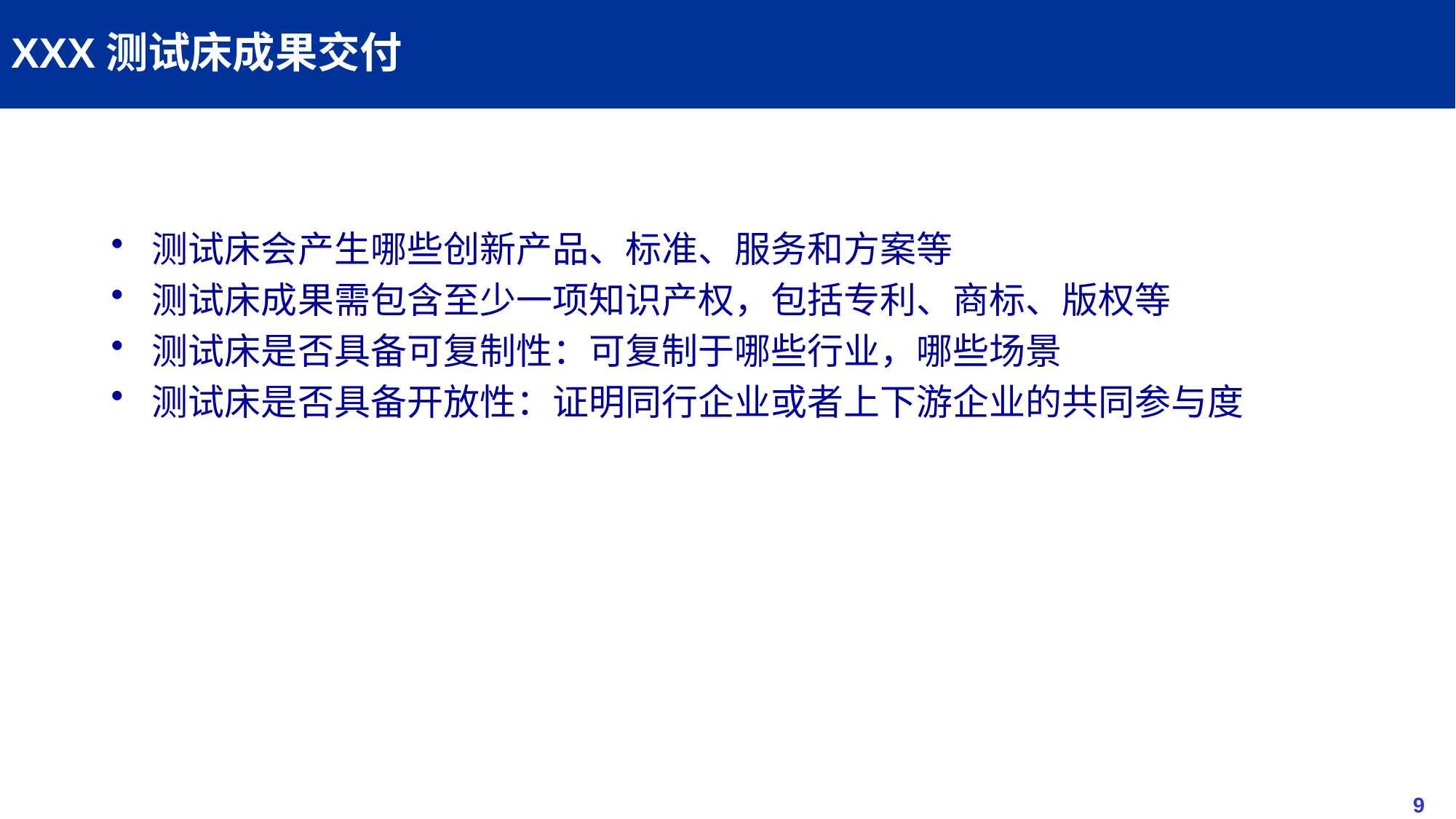

# XXX测试床成果交付
测试床会产生哪些创新产品、标准、服务和方案等
测试床成果需包含至少一项知识产权，包括专利、商标、版权等
测试床是否具备可复制性：可复制于哪些行业，哪些场景
测试床是否具备开放性：证明同行企业或者上下游企业的共同参与度